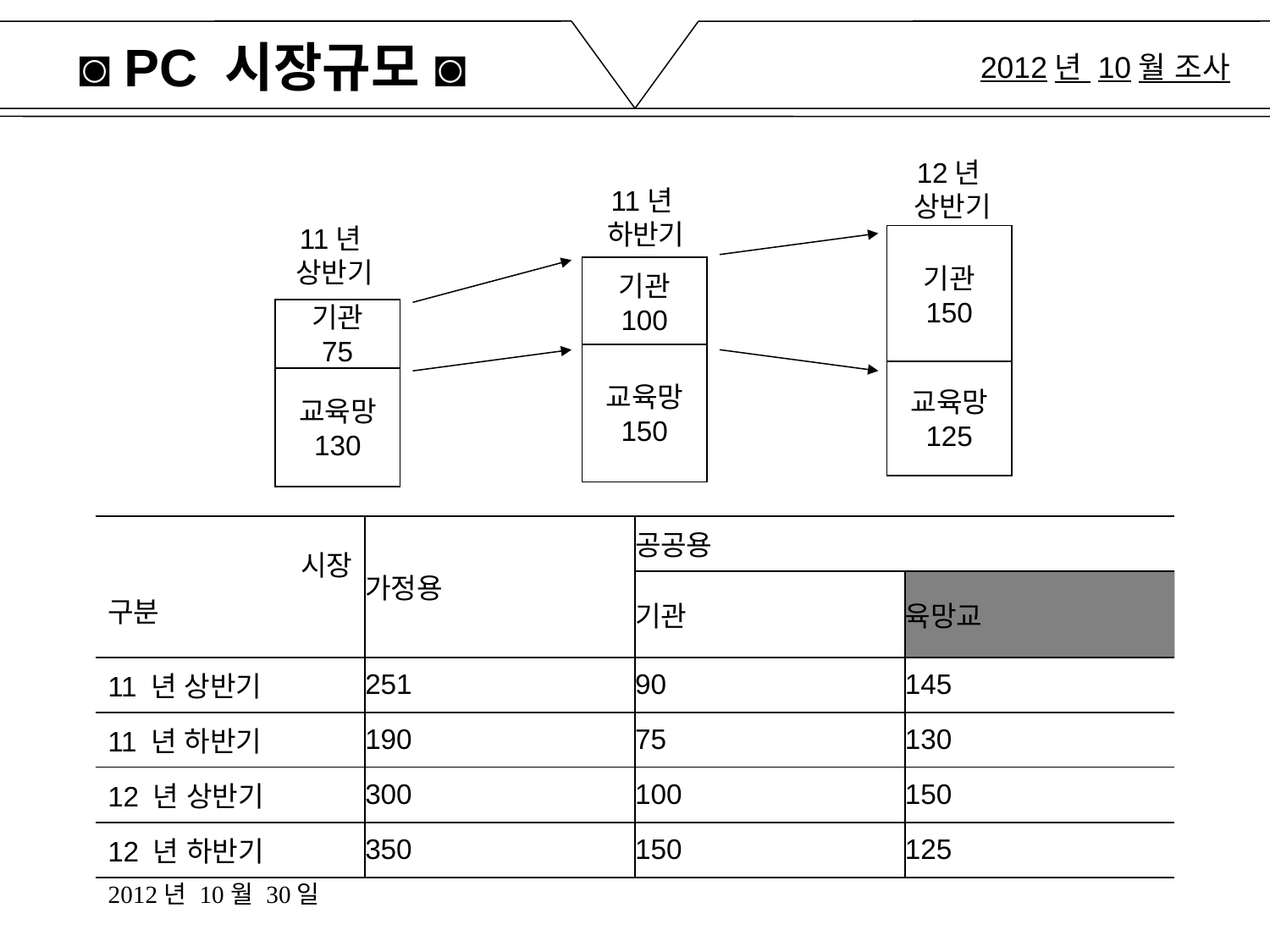

◙ PC 시장규모 ◙
2012년 10월 조사
12년
상반기
11년
하반기
11년
상반기
기관
150
교육망
125

기관
100
교육망
150

기관
75
교육망
130

| 시장 구분 | 가정용 | 공공용 |  |
| --- | --- | --- | --- |
|  |  | 기관 | 육망교 |
| 11 년 상반기 | 251 | 90 | 145 |
| 11 년 하반기 | 190 | 75 | 130 |
| 12 년 상반기 | 300 | 100 | 150 |
| 12 년 하반기 | 350 | 150 | 125 |
2012년 10월 30일